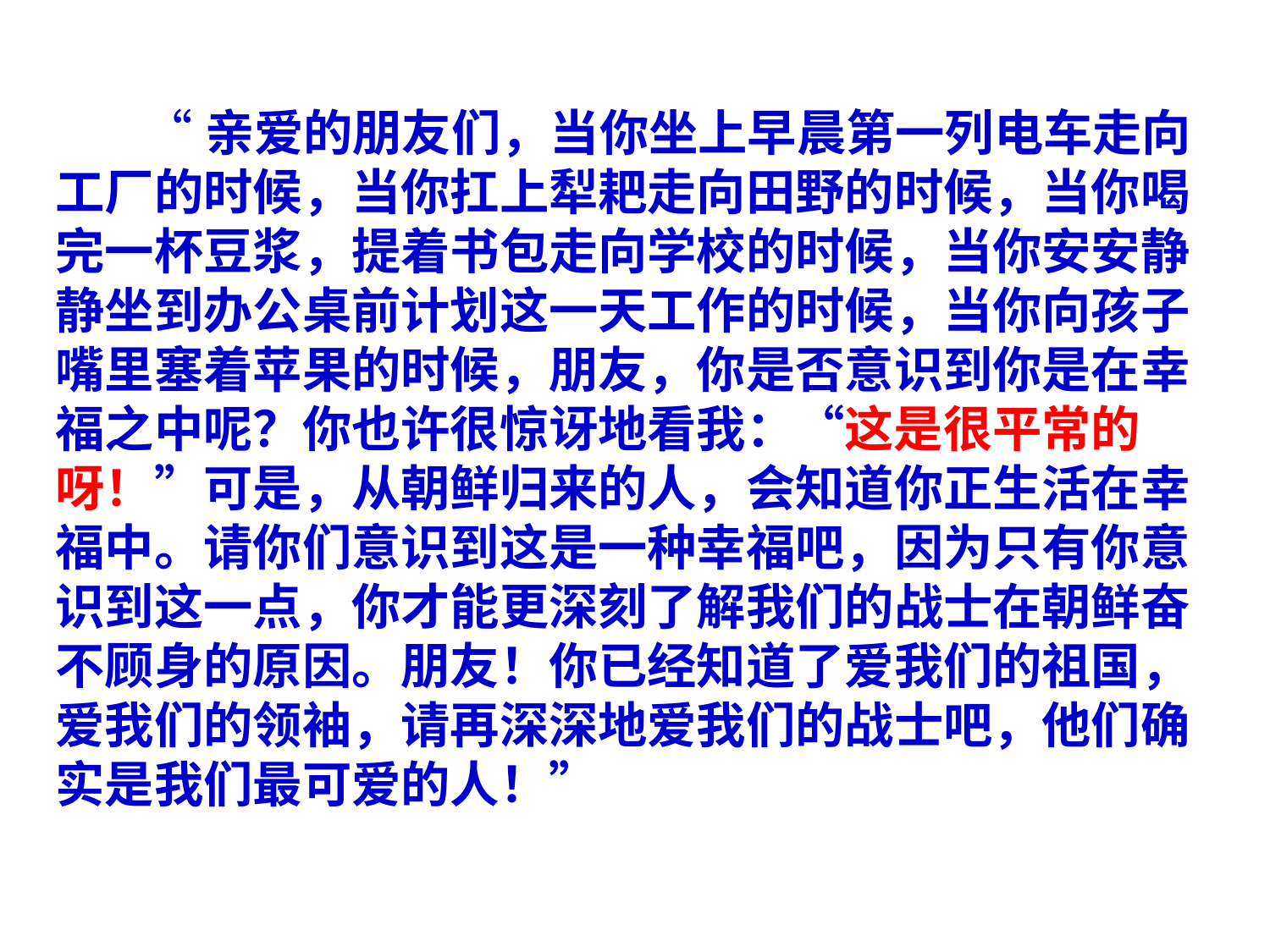

“亲爱的朋友们，当你坐上早晨第一列电车走向工厂的时候，当你扛上犁耙走向田野的时候，当你喝完一杯豆浆，提着书包走向学校的时候，当你安安静静坐到办公桌前计划这一天工作的时候，当你向孩子嘴里塞着苹果的时候，朋友，你是否意识到你是在幸福之中呢？你也许很惊讶地看我：“这是很平常的呀！”可是，从朝鲜归来的人，会知道你正生活在幸福中。请你们意识到这是一种幸福吧，因为只有你意识到这一点，你才能更深刻了解我们的战士在朝鲜奋不顾身的原因。朋友！你已经知道了爱我们的祖国，爱我们的领袖，请再深深地爱我们的战士吧，他们确实是我们最可爱的人！”
 ——魏巍的报告文学《谁是最可爱的人》节选